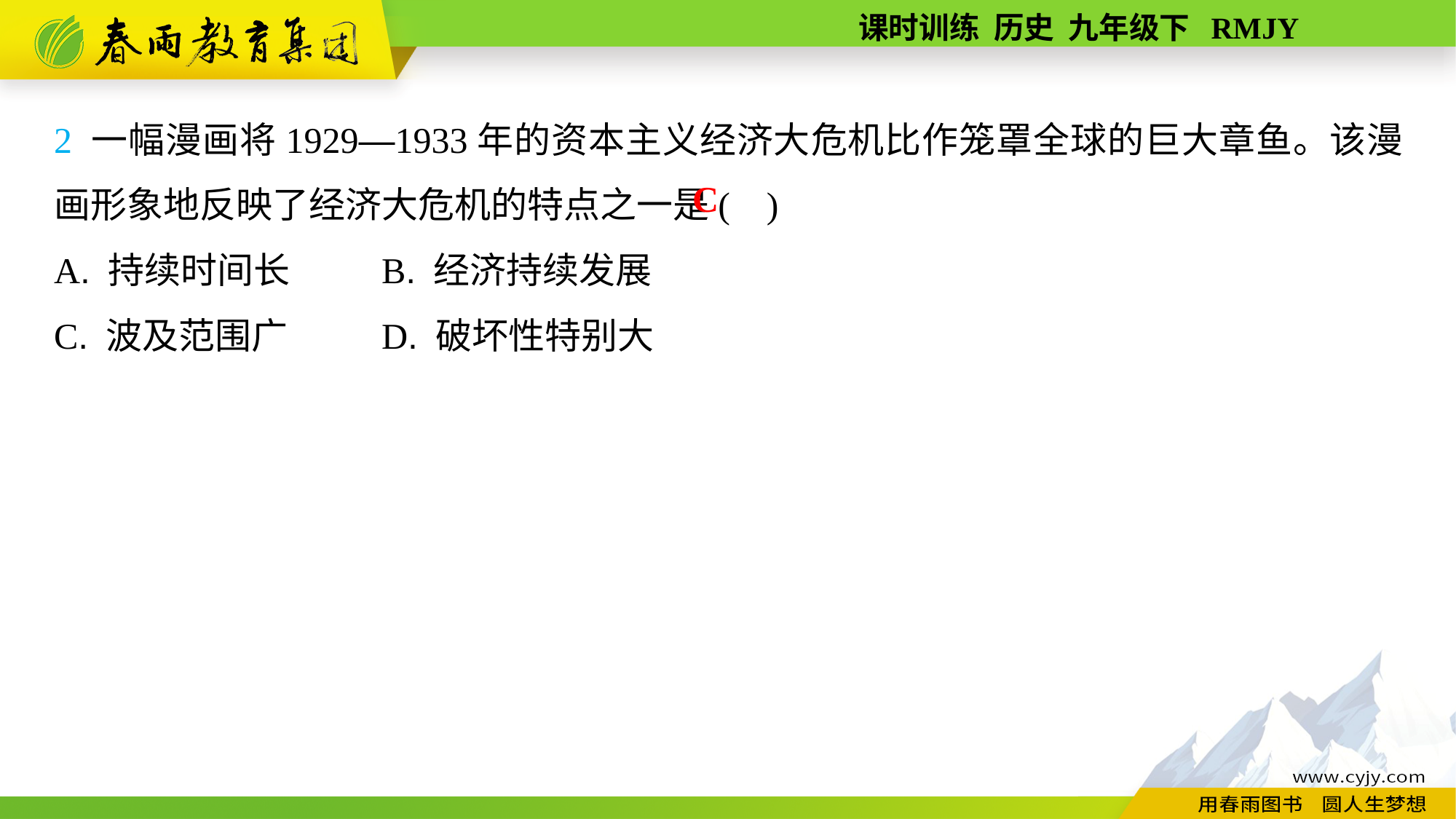

2 一幅漫画将1929—1933年的资本主义经济大危机比作笼罩全球的巨大章鱼。该漫画形象地反映了经济大危机的特点之一是(    )
A. 持续时间长	B. 经济持续发展
C. 波及范围广	D. 破坏性特别大
C